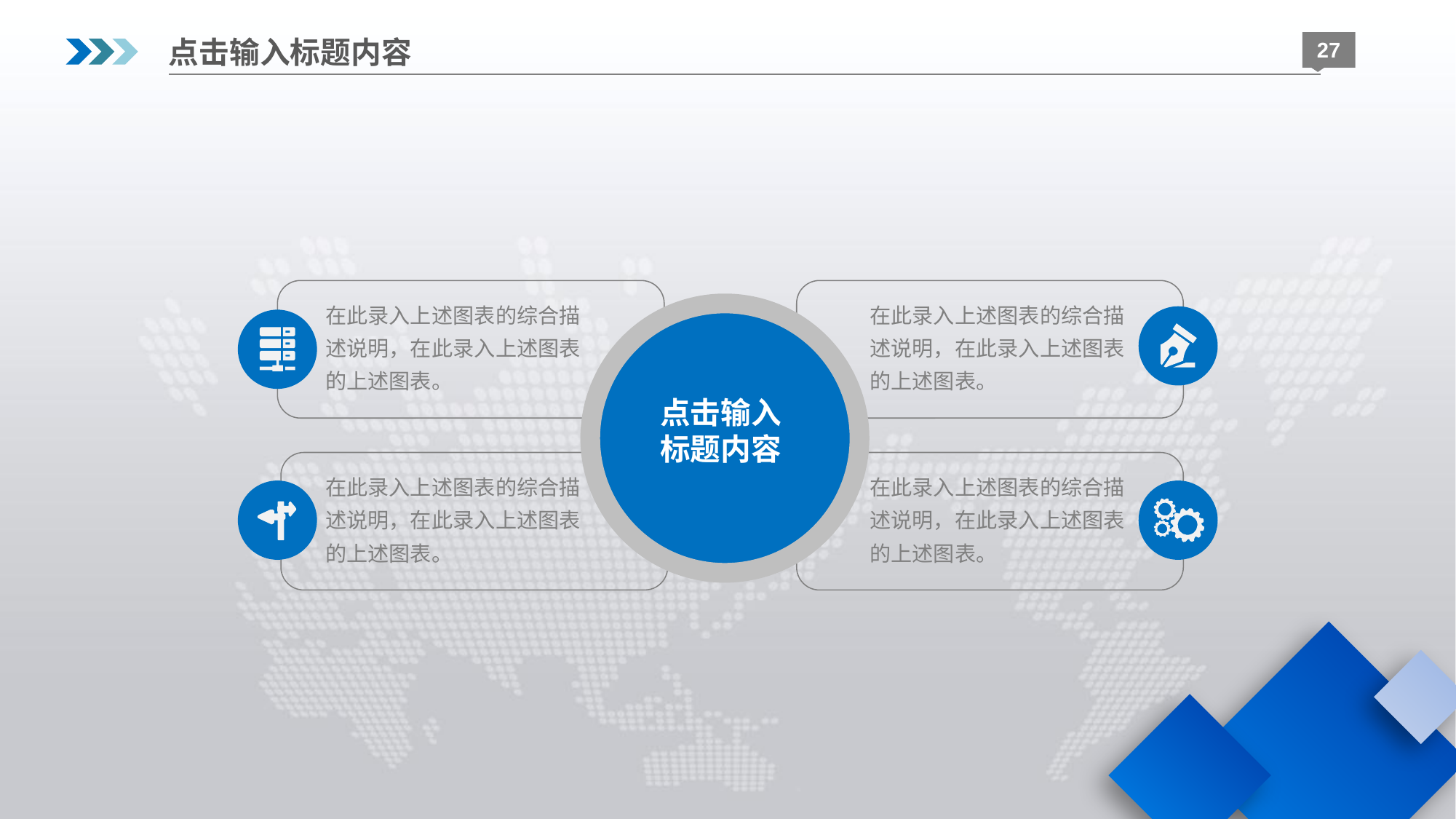

点击输入标题内容

27

在此录入上述图表的综合描述说明，在此录入上述图表的上述图表。
在此录入上述图表的综合描述说明，在此录入上述图表的上述图表。

点击输入
标题内容

在此录入上述图表的综合描述说明，在此录入上述图表的上述图表。
在此录入上述图表的综合描述说明，在此录入上述图表的上述图表。